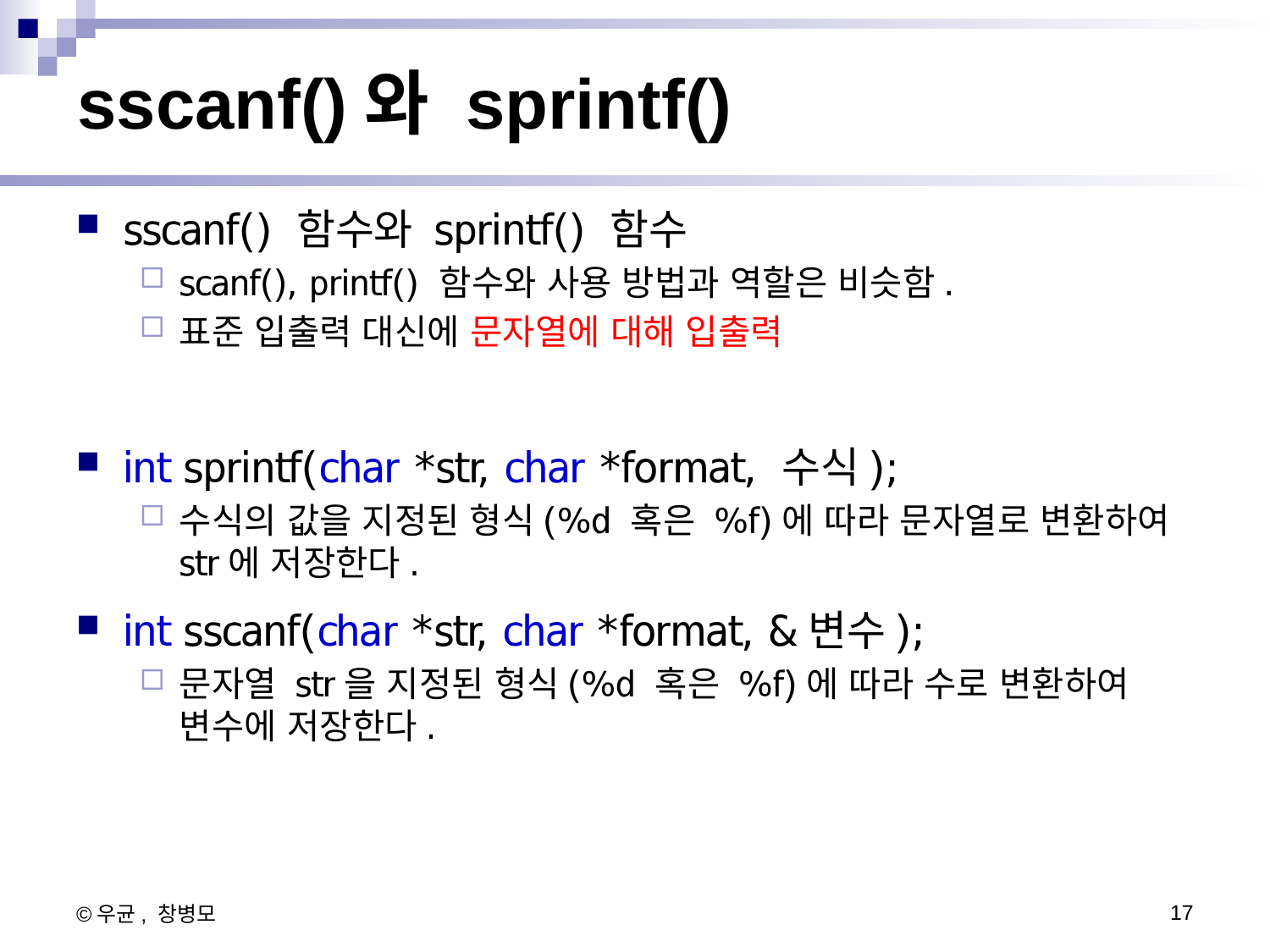

# sscanf()와 sprintf()
sscanf() 함수와 sprintf() 함수
scanf(), printf() 함수와 사용 방법과 역할은 비슷함.
표준 입출력 대신에 문자열에 대해 입출력

int sprintf(char *str, char *format, 수식);
수식의 값을 지정된 형식(%d 혹은 %f)에 따라 문자열로 변환하여 str에 저장한다.
int sscanf(char *str, char *format, &변수);
문자열 str을 지정된 형식(%d 혹은 %f)에 따라 수로 변환하여 변수에 저장한다.
©우균, 창병모
17